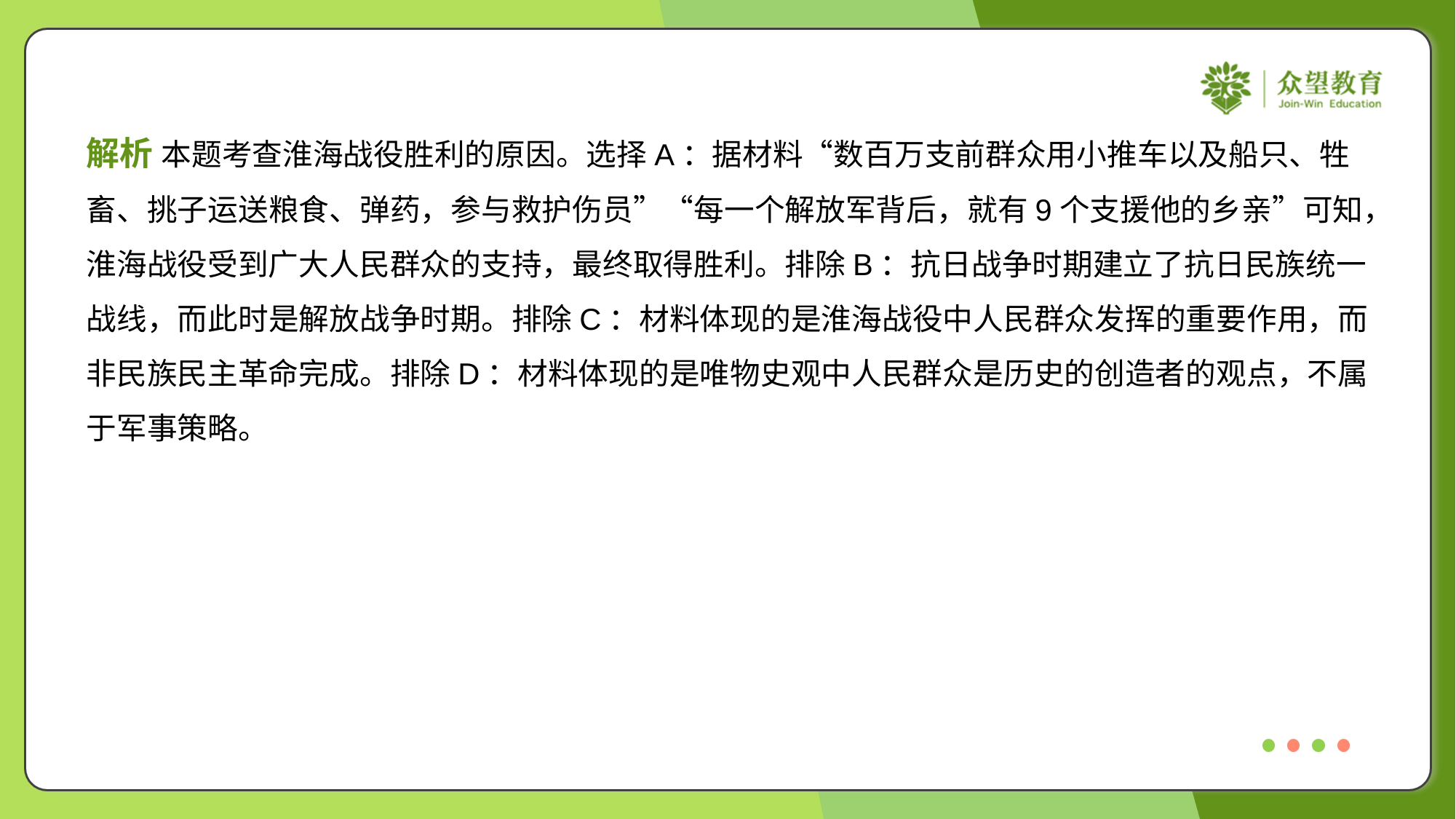

解析 本题考查淮海战役胜利的原因。选择A：据材料“数百万支前群众用小推车以及船只、牲
畜、挑子运送粮食、弹药，参与救护伤员”“每一个解放军背后，就有9个支援他的乡亲”可知，
淮海战役受到广大人民群众的支持，最终取得胜利。排除B：抗日战争时期建立了抗日民族统一
战线，而此时是解放战争时期。排除C：材料体现的是淮海战役中人民群众发挥的重要作用，而
非民族民主革命完成。排除D：材料体现的是唯物史观中人民群众是历史的创造者的观点，不属
于军事策略。